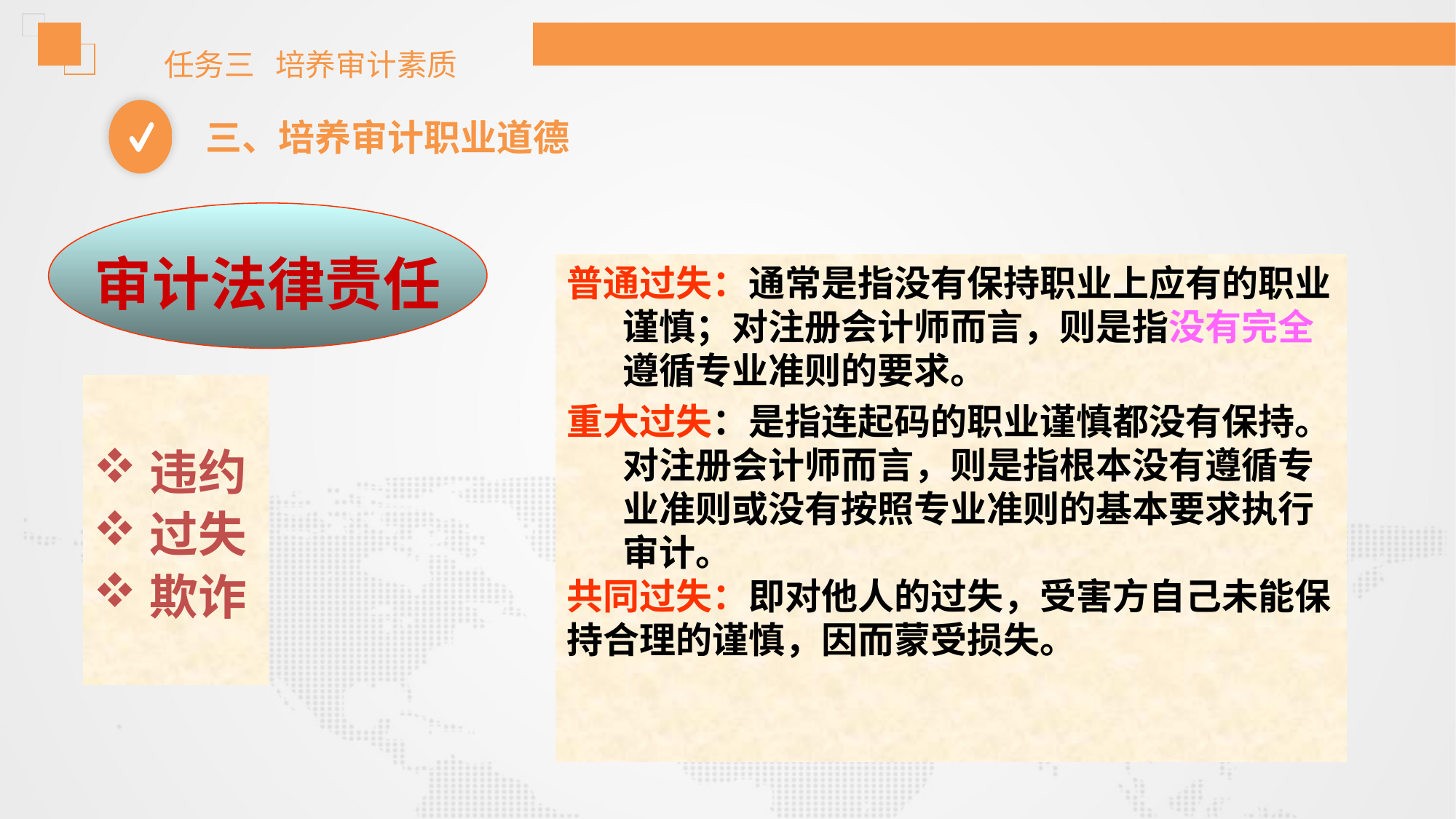

任务三   培养审计素质

三、培养审计职业道德

审计法律责任
普通过失：通常是指没有保持职业上应有的职业谨慎；对注册会计师而言，则是指没有完全遵循专业准则的要求。
重大过失：是指连起码的职业谨慎都没有保持。对注册会计师而言，则是指根本没有遵循专业准则或没有按照专业准则的基本要求执行审计。
共同过失：即对他人的过失，受害方自己未能保
持合理的谨慎，因而蒙受损失。

违约
过失
欺诈